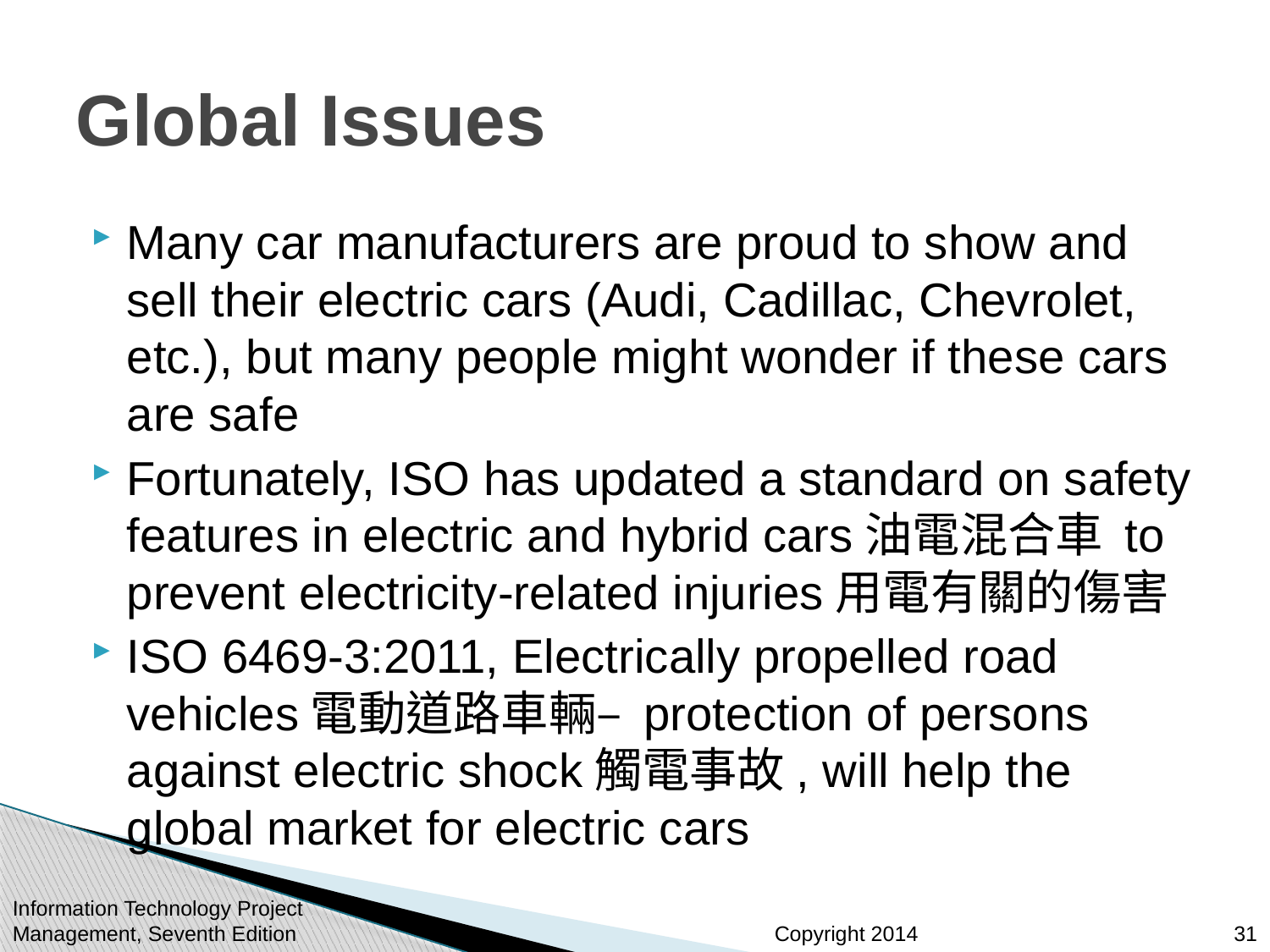

# Global Issues
Many car manufacturers are proud to show and sell their electric cars (Audi, Cadillac, Chevrolet, etc.), but many people might wonder if these cars are safe
Fortunately, ISO has updated a standard on safety features in electric and hybrid cars油電混合車 to prevent electricity-related injuries用電有關的傷害
ISO 6469-3:2011, Electrically propelled road vehicles電動道路車輛– protection of persons against electric shock觸電事故, will help the global market for electric cars

Information Technology Project Management, Seventh Edition
31